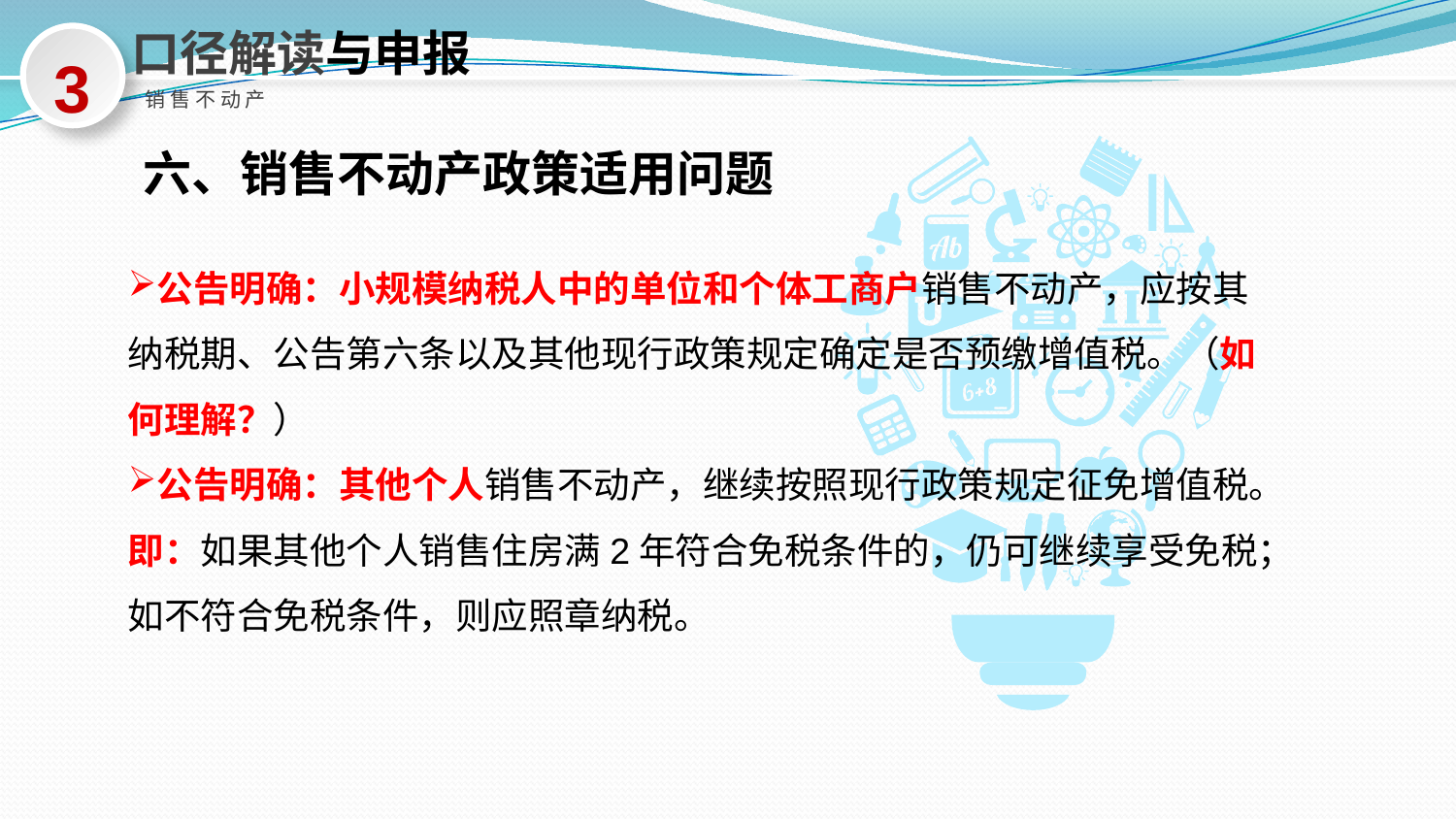

口径解读与申报

3
销售不动产

六、销售不动产政策适用问题

公告明确：小规模纳税人中的单位和个体工商户销售不动产，应按其纳税期、公告第六条以及其他现行政策规定确定是否预缴增值税。（如何理解？）
公告明确：其他个人销售不动产，继续按照现行政策规定征免增值税。即：如果其他个人销售住房满2年符合免税条件的，仍可继续享受免税；如不符合免税条件，则应照章纳税。